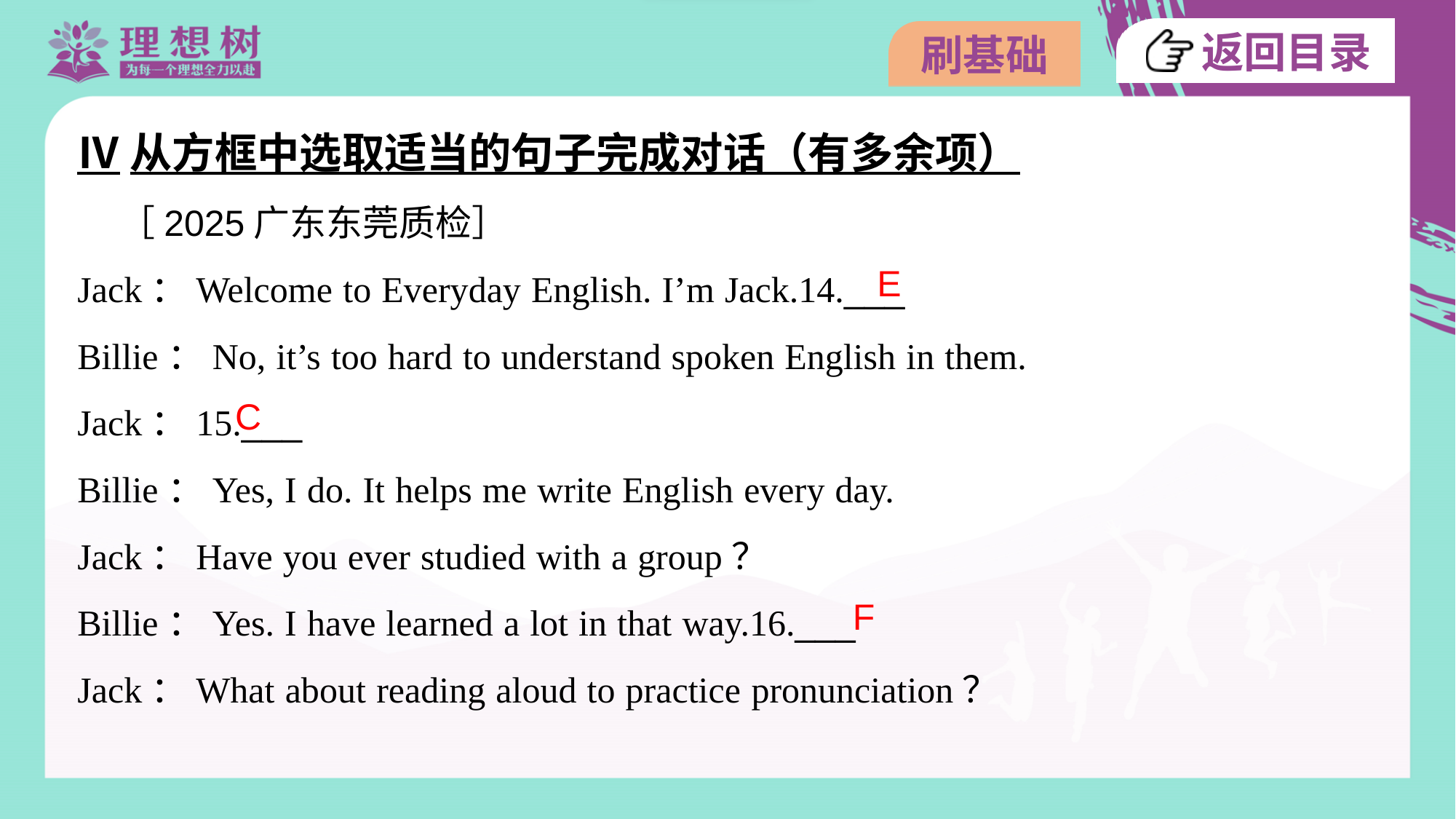

Ⅳ从方框中选取适当的句子完成对话（有多余项）
    ［2025广东东莞质检］
Jack：Welcome to Everyday English. I’m Jack.14.___
Billie：No, it’s too hard to understand spoken English in them.
Jack：15.___
Billie：Yes, I do. It helps me write English every day.
Jack：Have you ever studied with a group？
Billie：Yes. I have learned a lot in that way.16.___
Jack：What about reading aloud to practice pronunciation？

E
C
F